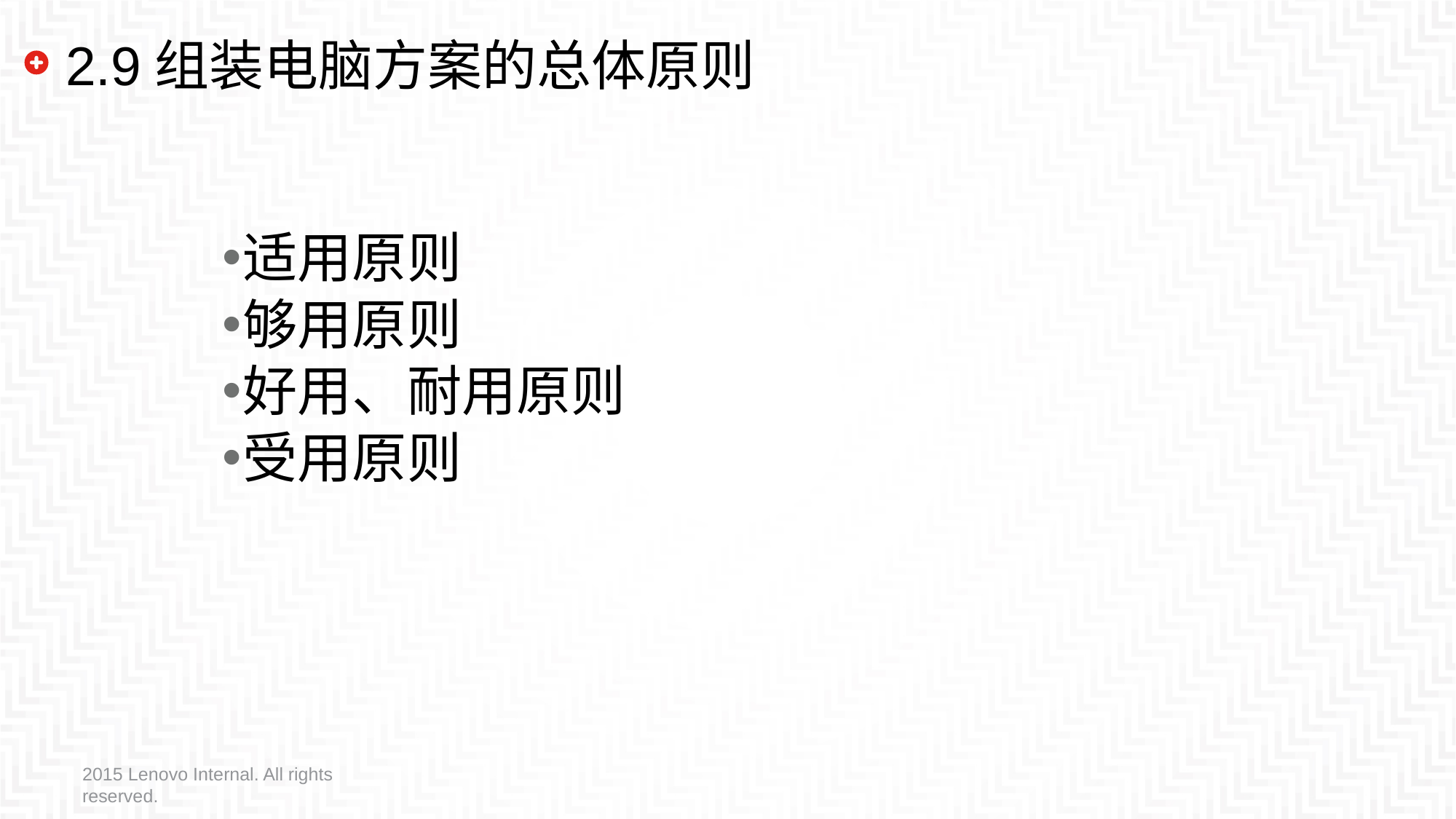

# 2.9组装电脑方案的总体原则
适用原则
够用原则
好用、耐用原则
受用原则
2015 Lenovo Internal. All rights reserved.